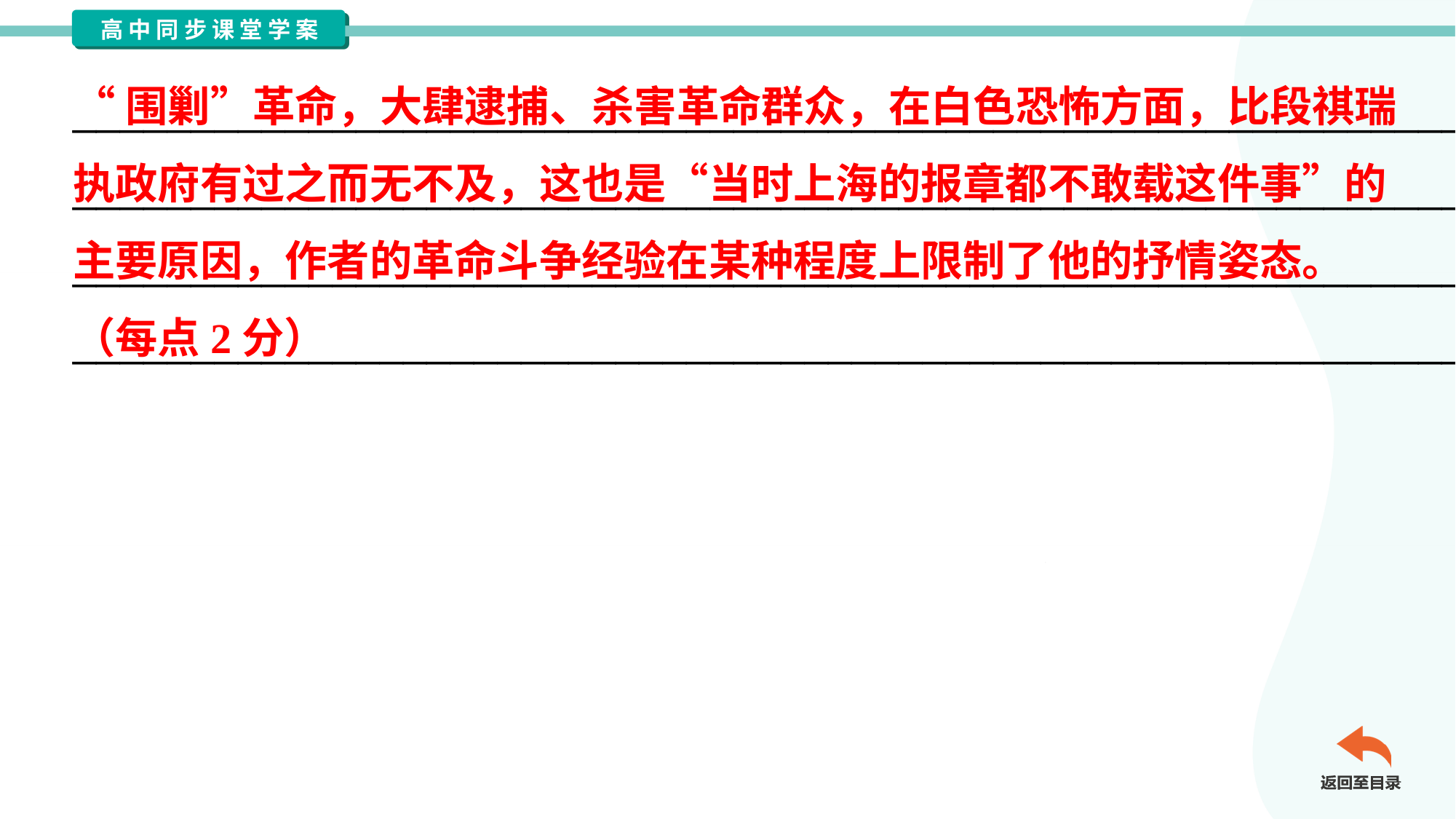

“围剿”革命，大肆逮捕、杀害革命群众，在白色恐怖方面，比段祺瑞
执政府有过之而无不及，这也是“当时上海的报章都不敢载这件事”的
主要原因，作者的革命斗争经验在某种程度上限制了他的抒情姿态。
（每点2分）
_____________________________________________________________
_____________________________________________________________
_____________________________________________________________
_____________________________________________________________